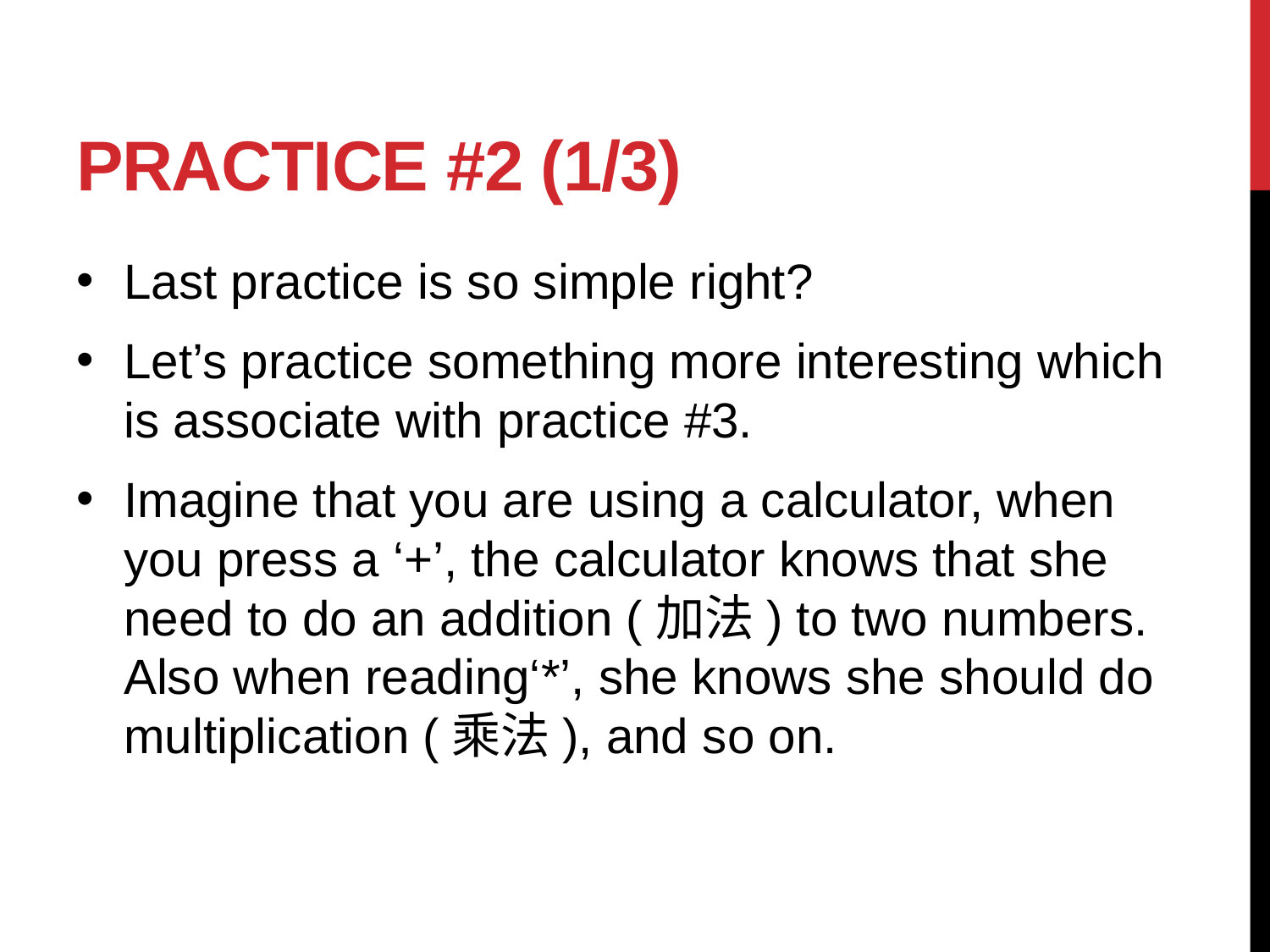

# Practice #2 (1/3)
Last practice is so simple right?
Let’s practice something more interesting which is associate with practice #3.
Imagine that you are using a calculator, when you press a ‘+’, the calculator knows that she need to do an addition (加法) to two numbers. Also when reading‘*’, she knows she should do multiplication (乘法), and so on.